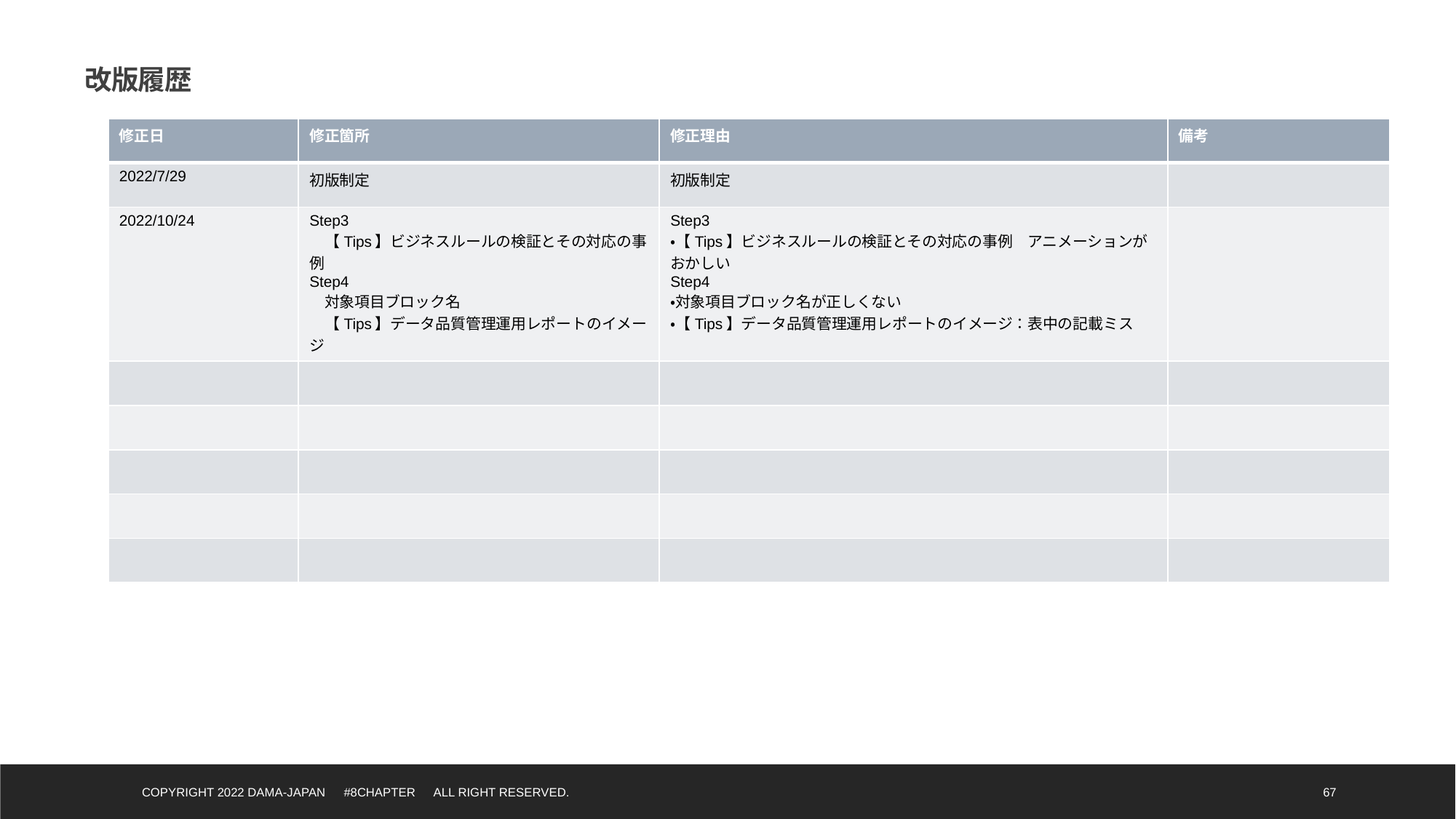

改版履歴
| 修正日 | 修正箇所 | 修正理由 | 備考 |
| --- | --- | --- | --- |
| 2022/7/29 | 初版制定 | 初版制定 |  |
| 2022/10/24 | Step3 　【Tips】ビジネスルールの検証とその対応の事例 Step4 　対象項目ブロック名 　【Tips】データ品質管理運用レポートのイメージ | Step3 ・【Tips】ビジネスルールの検証とその対応の事例　アニメーションがおかしい Step4 ・対象項目ブロック名が正しくない ・【Tips】データ品質管理運用レポートのイメージ：表中の記載ミス |  |
|  |  |  |  |
|  |  |  |  |
|  |  |  |  |
|  |  |  |  |
|  |  |  |  |
Copyright 2022 DAMA-JAPAN　#8chapter　All right reserved.
67